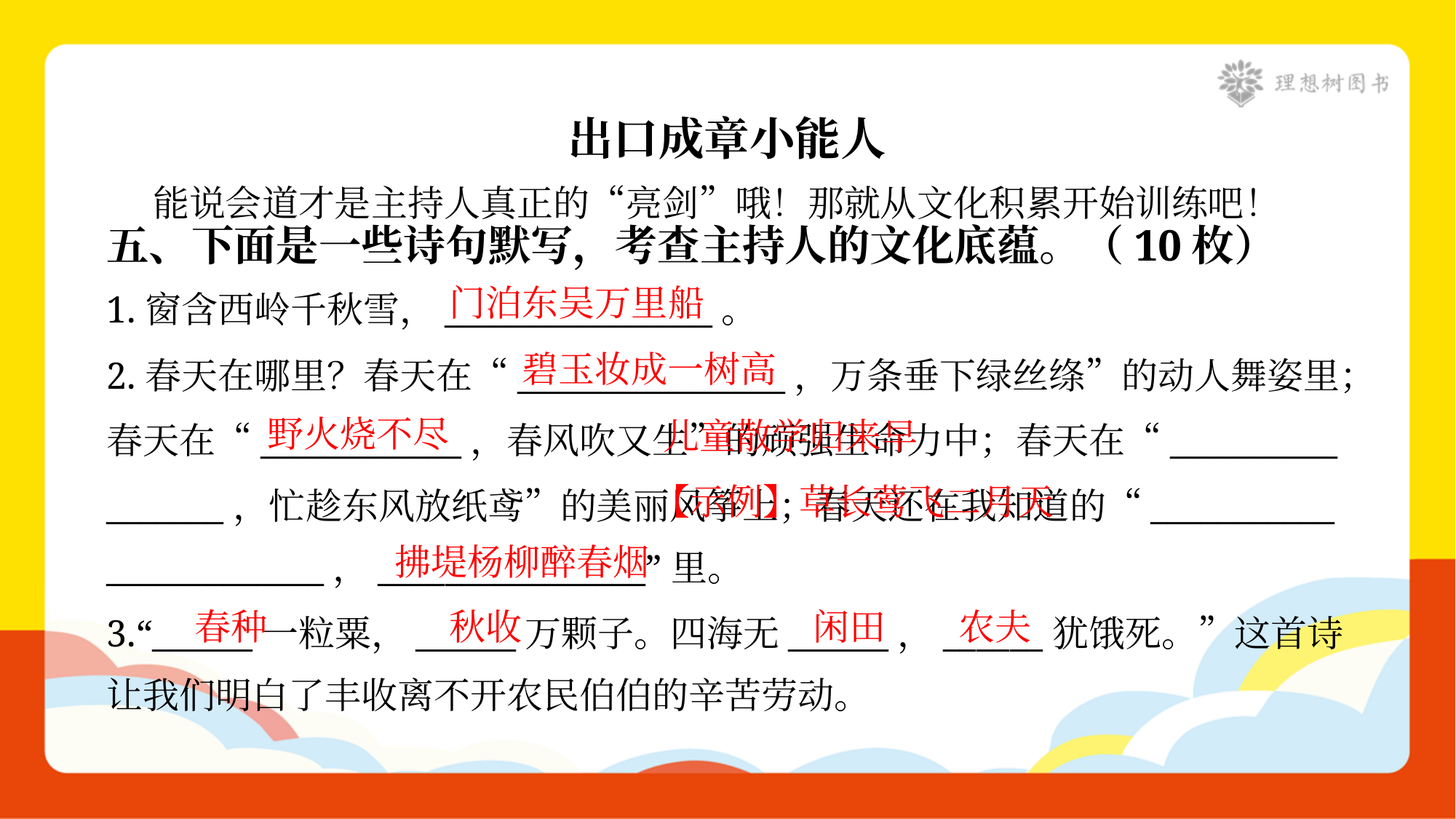

出口成章小能人
    能说会道才是主持人真正的“亮剑”哦！那就从文化积累开始训练吧！
五、下面是一些诗句默写，考查主持人的文化底蕴。（10枚）
门泊东吴万里船
1.窗含西岭千秋雪，________________。
碧玉妆成一树高
2.春天在哪里？春天在“________________，万条垂下绿丝绦”的动人舞姿里；
春天在“____________，春风吹又生”的顽强生命力中；春天在“__________
_______，忙趁东风放纸鸢”的美丽风筝上；春天还在我知道的“___________
_____________，________________”里。
                                                           儿童散学归来早
野火烧不尽
                                                          【示例】草长莺飞二月天
拂堤杨柳醉春烟
春种
秋收
闲田
农夫
3.“______一粒粟，______万颗子。四海无______，______犹饿死。”这首诗
让我们明白了丰收离不开农民伯伯的辛苦劳动。